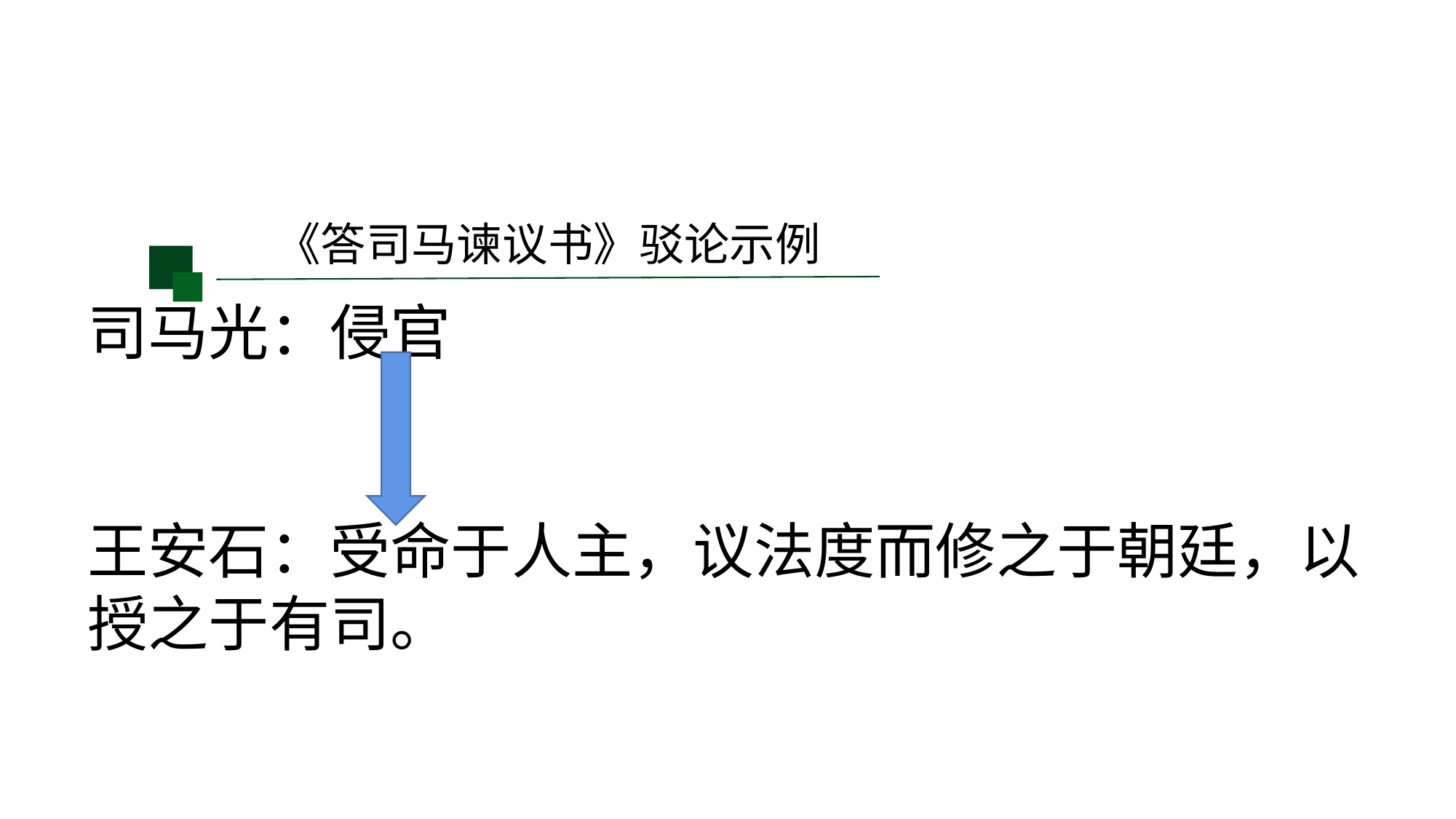

《答司马谏议书》驳论示例

司马光：侵官

王安石：受命于人主，议法度而修之于朝廷，以授之于有司。